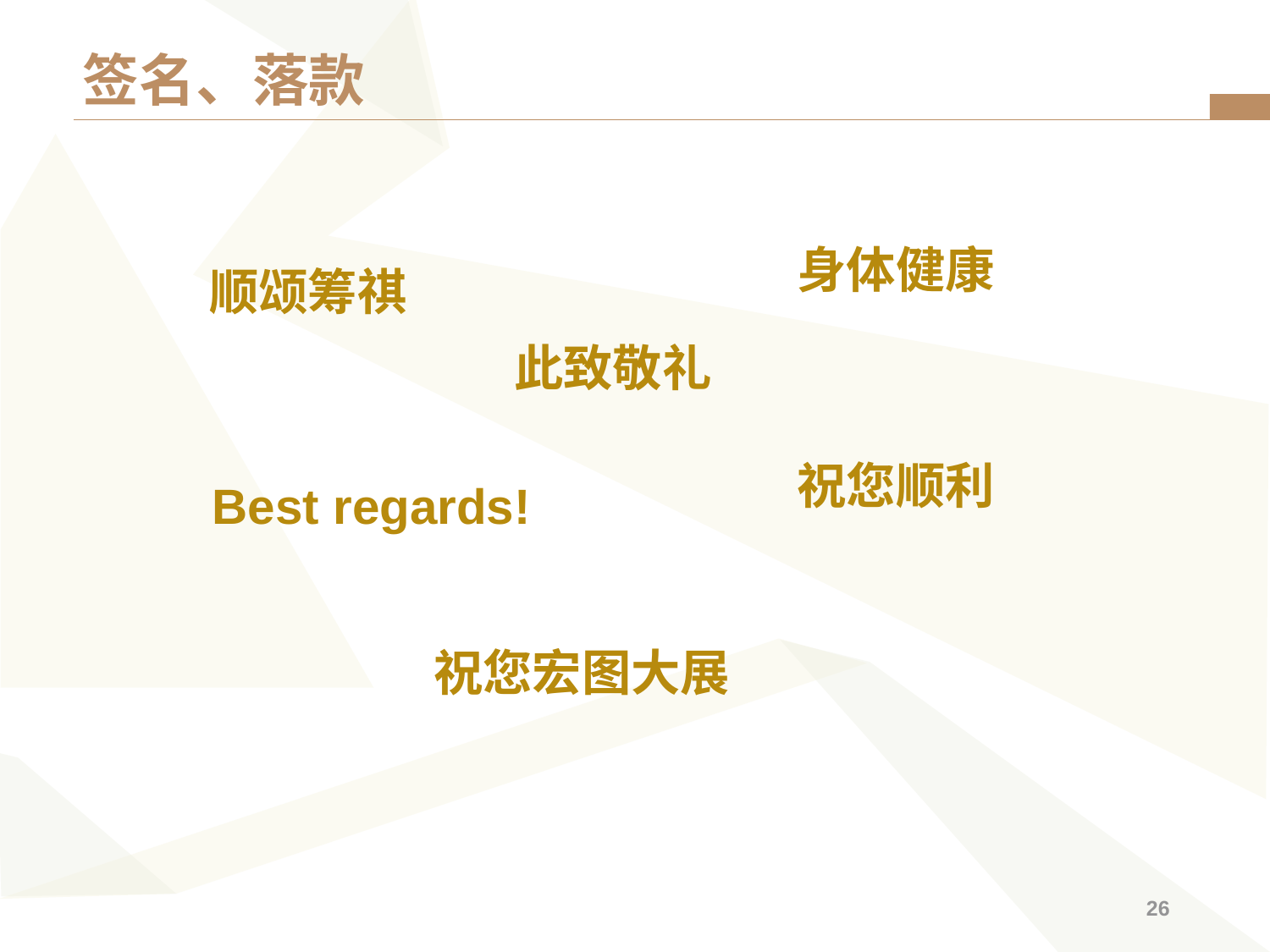

# 签名、落款
身体健康
顺颂筹祺
此致敬礼
祝您顺利
Best regards!
祝您宏图大展
26